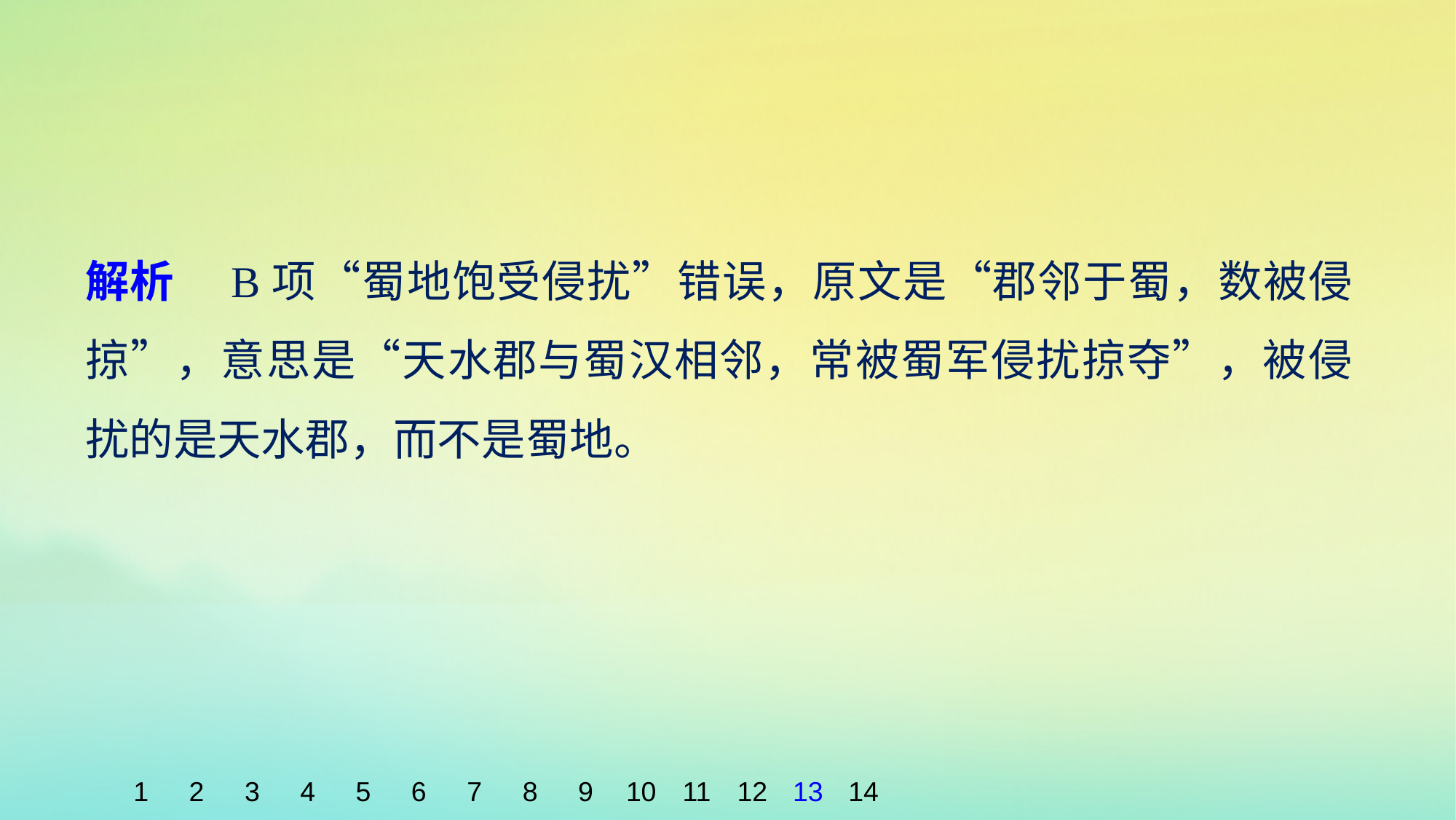

解析　B项“蜀地饱受侵扰”错误，原文是“郡邻于蜀，数被侵掠”，意思是“天水郡与蜀汉相邻，常被蜀军侵扰掠夺”，被侵扰的是天水郡，而不是蜀地。
1
2
3
4
5
6
7
8
9
10
11
12
13
14